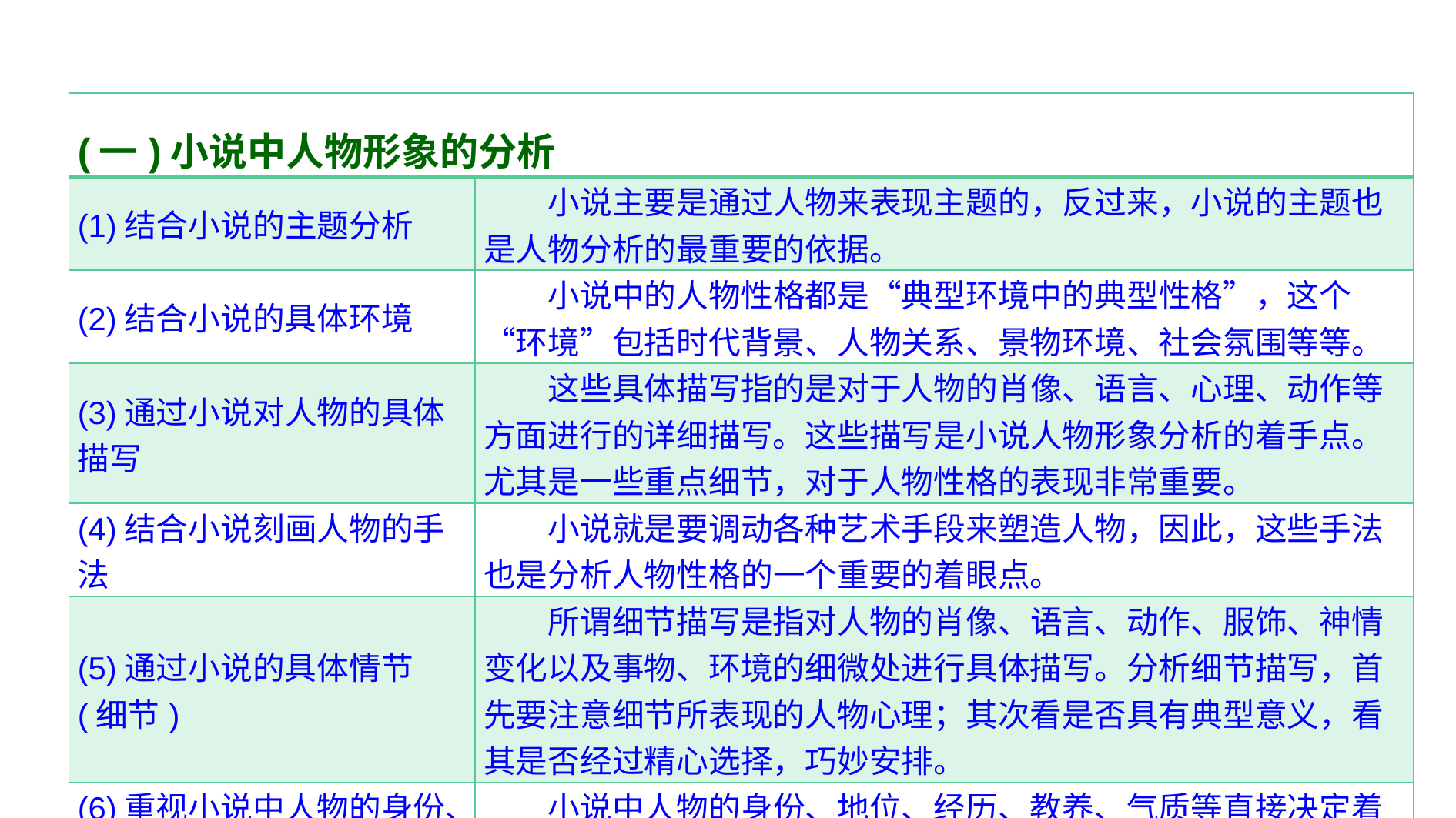

| (一)小说中人物形象的分析 |  |
| --- | --- |
| (1)结合小说的主题分析 | 小说主要是通过人物来表现主题的，反过来，小说的主题也是人物分析的最重要的依据。 |
| (2)结合小说的具体环境 | 小说中的人物性格都是“典型环境中的典型性格”，这个“环境”包括时代背景、人物关系、景物环境、社会氛围等等。 |
| (3)通过小说对人物的具体描写 | 这些具体描写指的是对于人物的肖像、语言、心理、动作等方面进行的详细描写。这些描写是小说人物形象分析的着手点。尤其是一些重点细节，对于人物性格的表现非常重要。 |
| (4)结合小说刻画人物的手法 | 小说就是要调动各种艺术手段来塑造人物，因此，这些手法也是分析人物性格的一个重要的着眼点。 |
| (5)通过小说的具体情节(细节) | 所谓细节描写是指对人物的肖像、语言、动作、服饰、神情变化以及事物、环境的细微处进行具体描写。分析细节描写，首先要注意细节所表现的人物心理；其次看是否具有典型意义，看其是否经过精心选择，巧妙安排。 |
| (6)重视小说中人物的身份、地位、经历、教养、气质等 | 小说中人物的身份、地位、经历、教养、气质等直接决定着人物的言行，影响着人物的性格。 |